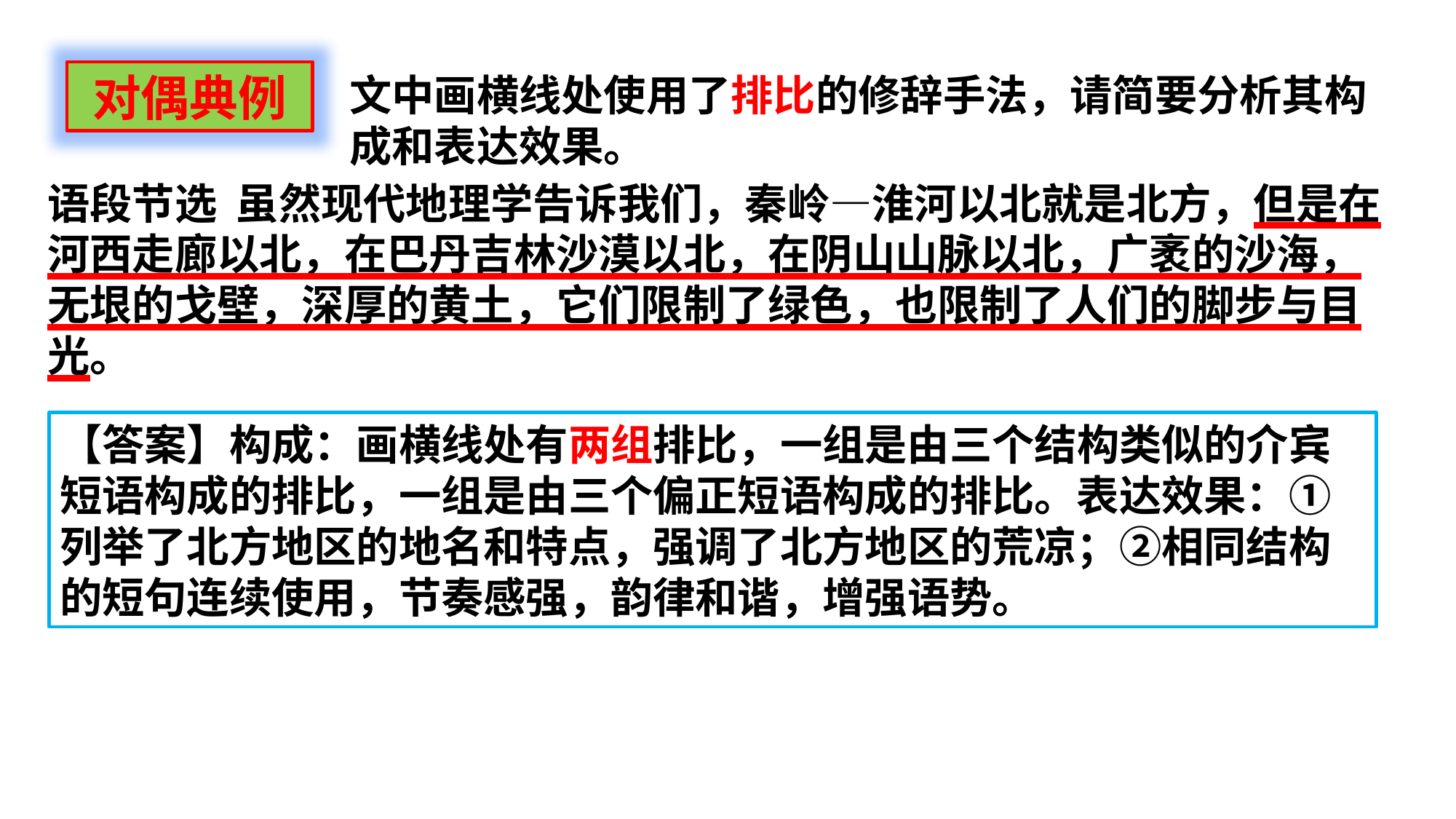

对偶典例
文中画横线处使用了排比的修辞手法，请简要分析其构成和表达效果。
语段节选  虽然现代地理学告诉我们，秦岭—淮河以北就是北方，但是在河西走廊以北，在巴丹吉林沙漠以北，在阴山山脉以北，广袤的沙海，无垠的戈壁，深厚的黄土，它们限制了绿色，也限制了人们的脚步与目光。
【答案】构成：画横线处有两组排比，一组是由三个结构类似的介宾短语构成的排比，一组是由三个偏正短语构成的排比。表达效果：①列举了北方地区的地名和特点，强调了北方地区的荒凉；②相同结构的短句连续使用，节奏感强，韵律和谐，增强语势。